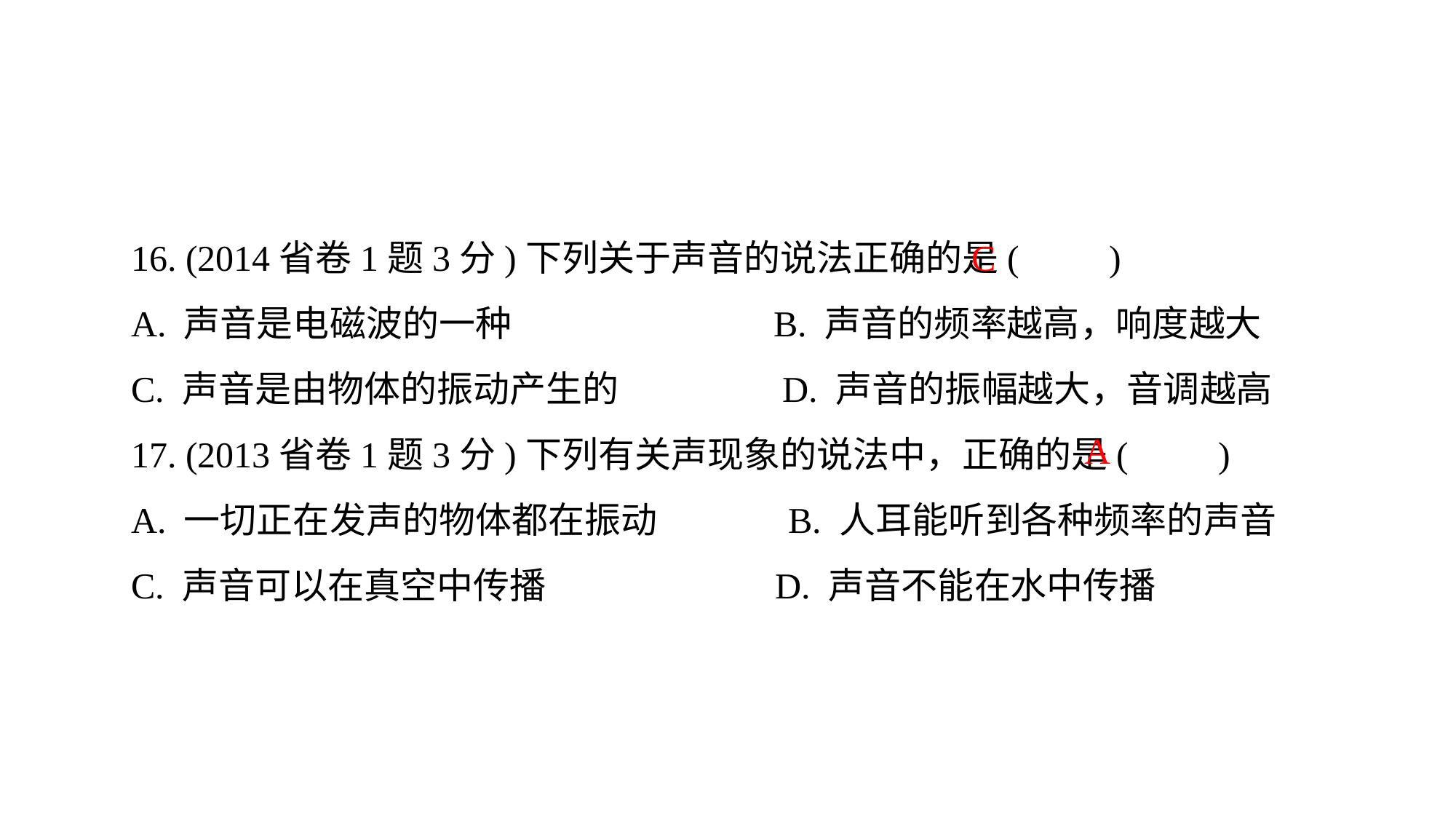

16. (2014省卷1题3分)下列关于声音的说法正确的是(　　)
A. 声音是电磁波的一种                               B. 声音的频率越高，响度越大C. 声音是由物体的振动产生的                   D. 声音的振幅越大，音调越高17. (2013省卷1题3分)下列有关声现象的说法中，正确的是(　　)A. 一切正在发声的物体都在振动               B. 人耳能听到各种频率的声音C. 声音可以在真空中传播                           D. 声音不能在水中传播
C
 A